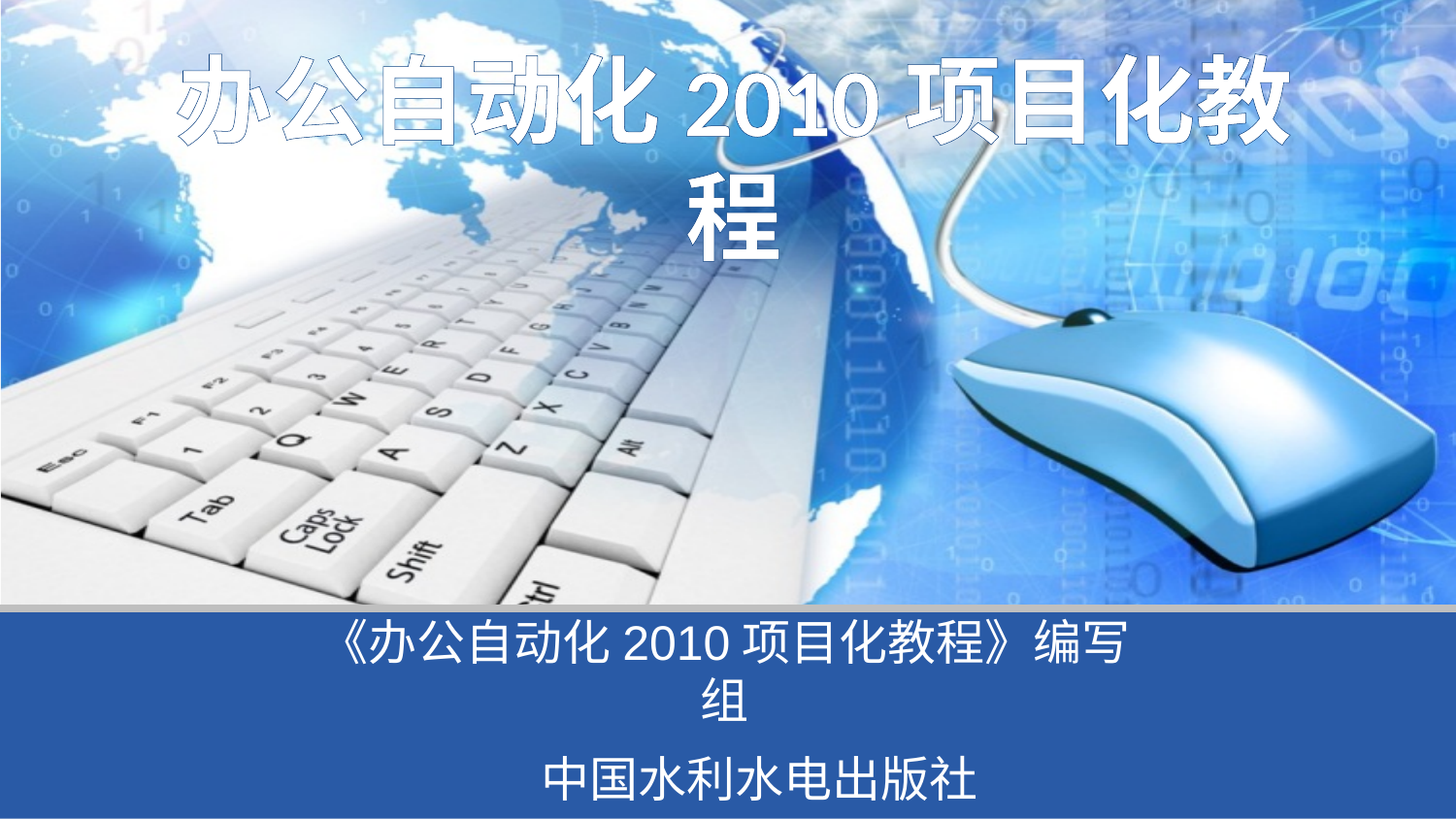

# 办公自动化2010项目化教程
《办公自动化2010项目化教程》编写组
中国水利水电出版社